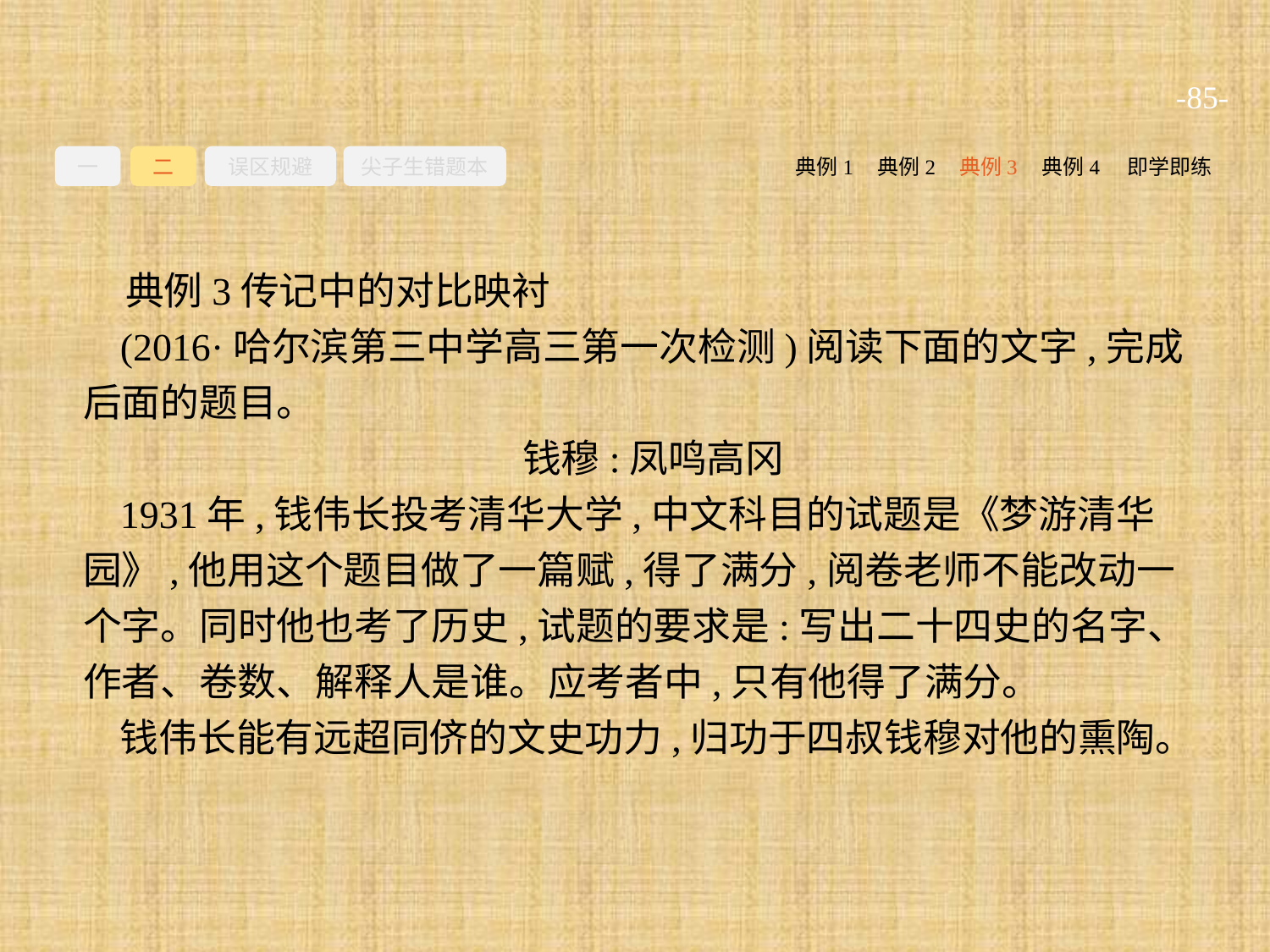

-85-
一
二
误区规避
尖子生错题本
典例2
典例3
典例4
即学即练
典例1
典例3传记中的对比映衬
(2016·哈尔滨第三中学高三第一次检测)阅读下面的文字,完成后面的题目。
钱穆:凤鸣高冈
1931年,钱伟长投考清华大学,中文科目的试题是《梦游清华园》,他用这个题目做了一篇赋,得了满分,阅卷老师不能改动一个字。同时他也考了历史,试题的要求是:写出二十四史的名字、作者、卷数、解释人是谁。应考者中,只有他得了满分。
钱伟长能有远超同侪的文史功力,归功于四叔钱穆对他的熏陶。